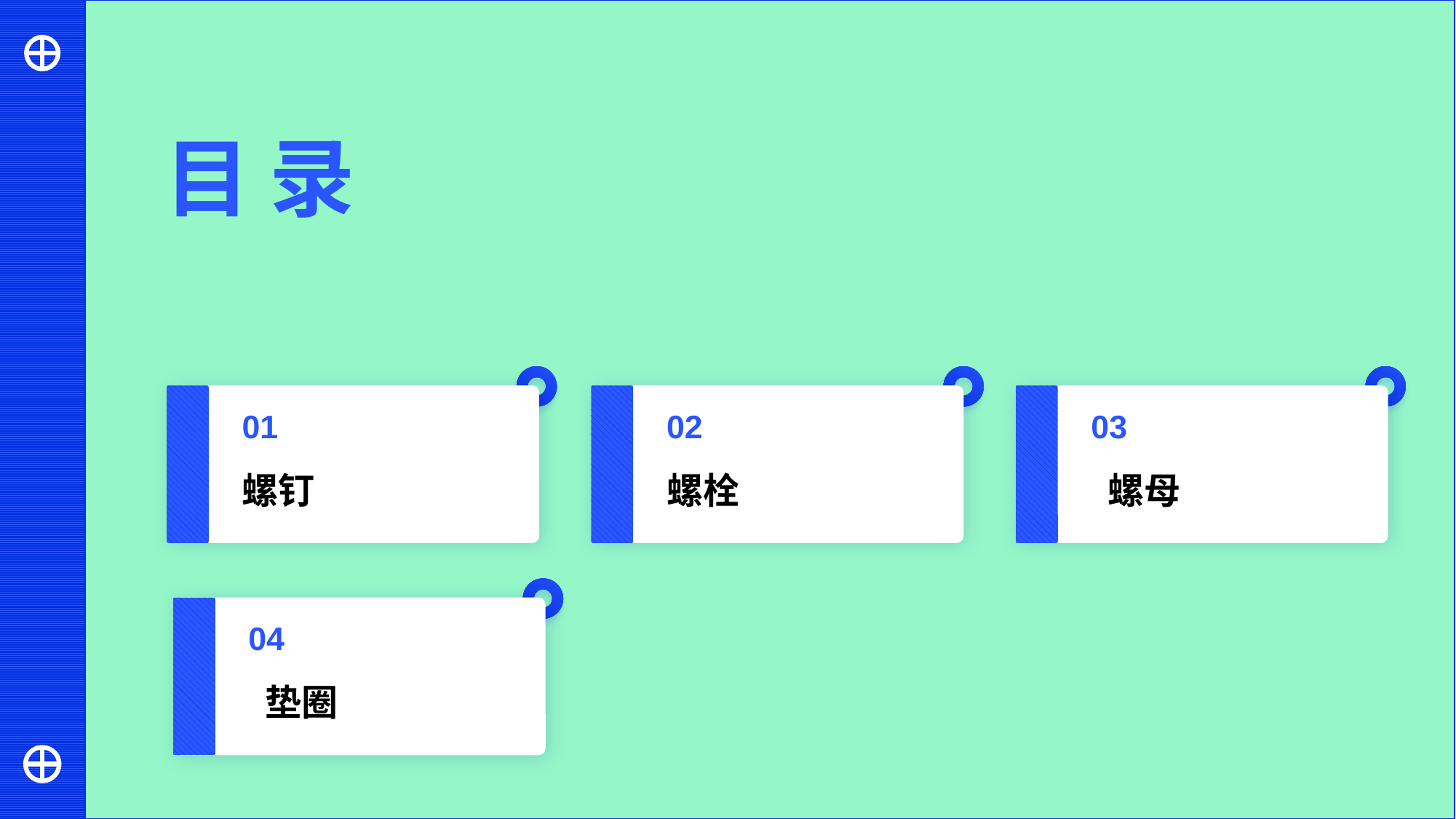

目 录

01
02
03
螺钉
螺栓
 螺母

04
 垫圈